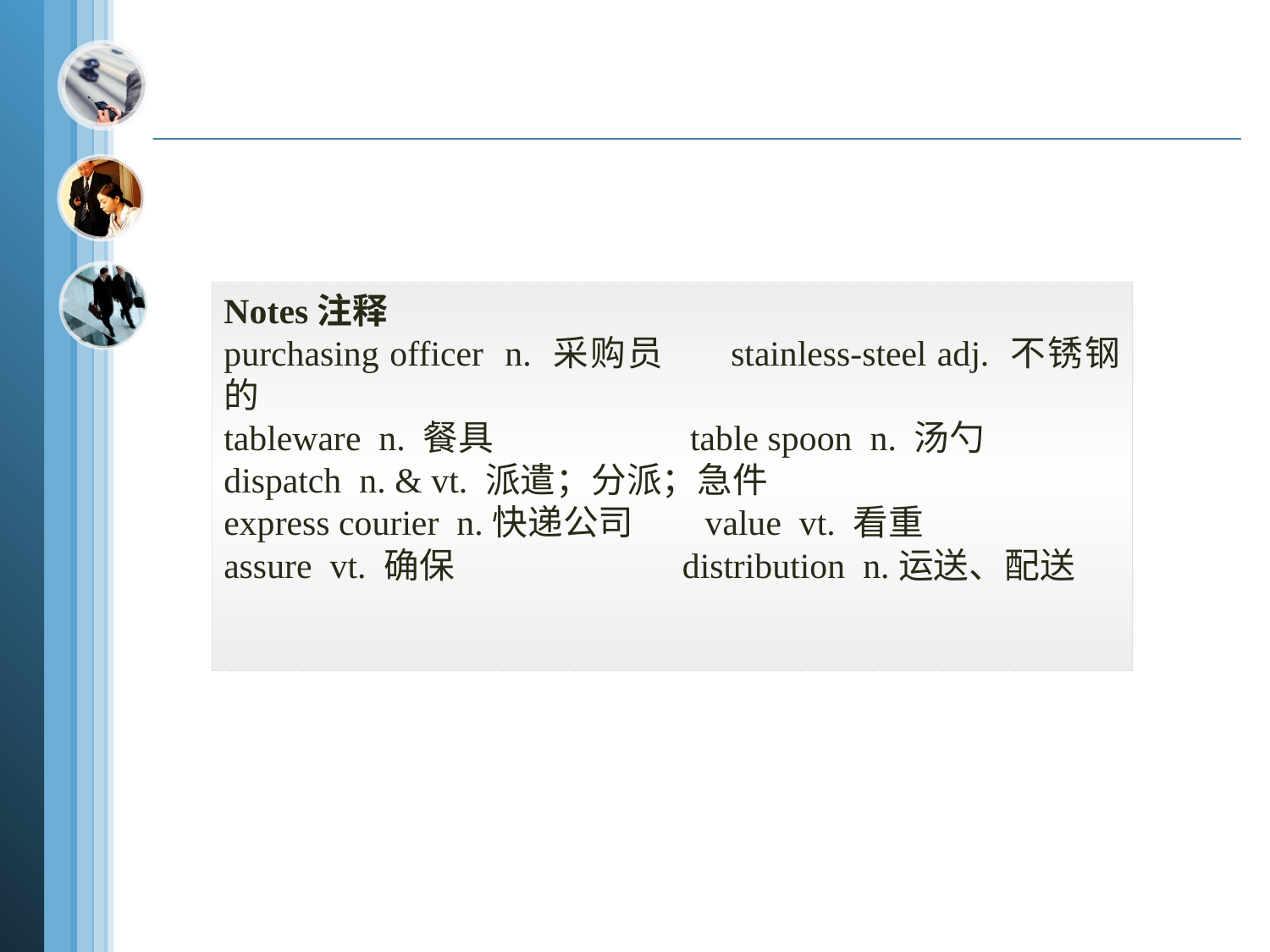

Notes注释
purchasing officer  n. 采购员      stainless-steel adj. 不锈钢的
tableware  n. 餐具                        table spoon  n. 汤勺
dispatch  n. & vt. 派遣；分派；急件
express courier  n.快递公司        value  vt. 看重
assure  vt. 确保                            distribution  n.运送、配送